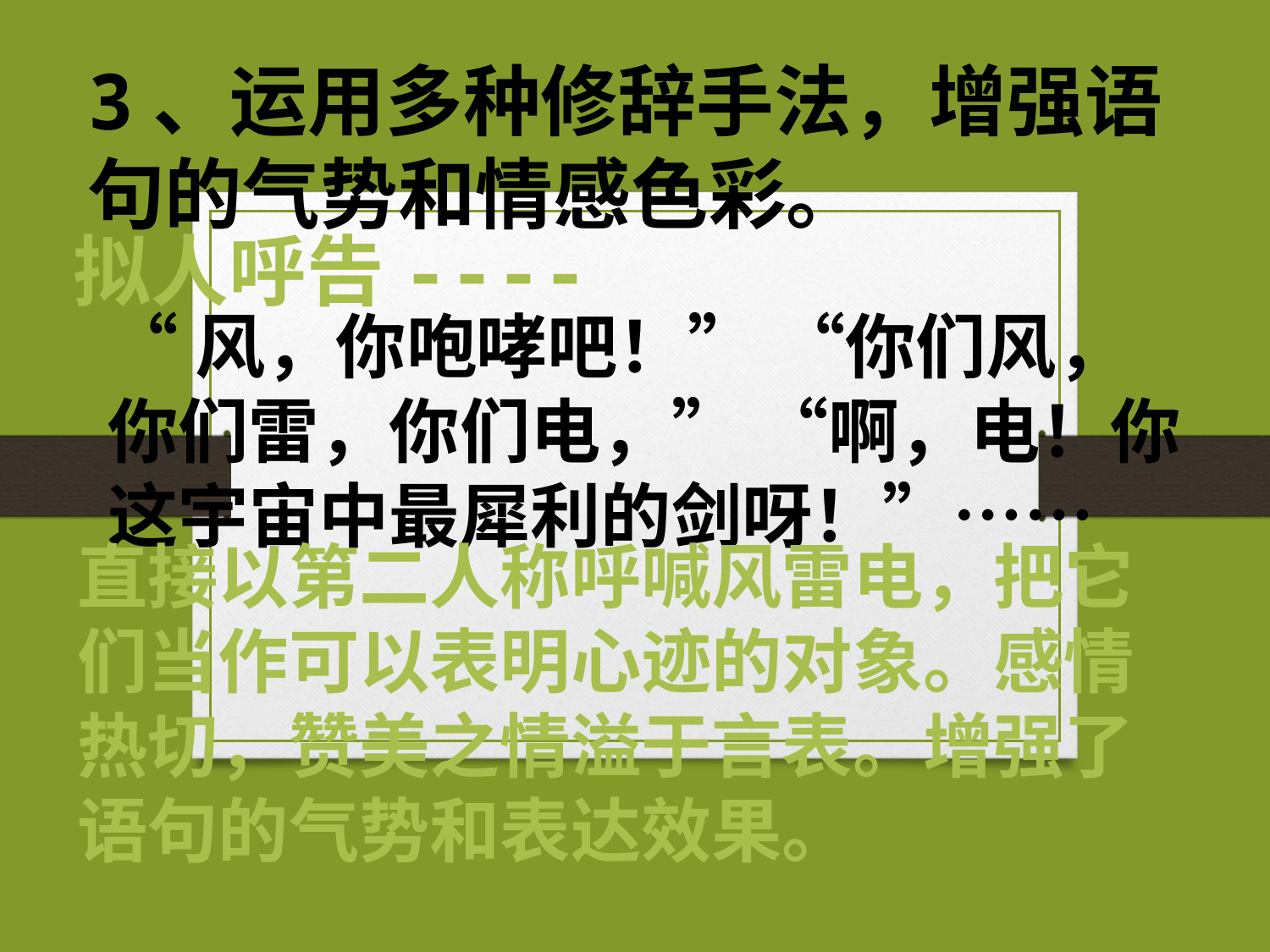

3、运用多种修辞手法，增强语
句的气势和情感色彩。
拟人呼告----
“风，你咆哮吧！” “你们风，你们雷，你们电，” “啊，电！你这宇宙中最犀利的剑呀！”……
直接以第二人称呼喊风雷电，把它们当作可以表明心迹的对象。感情热切，赞美之情溢于言表。增强了语句的气势和表达效果。